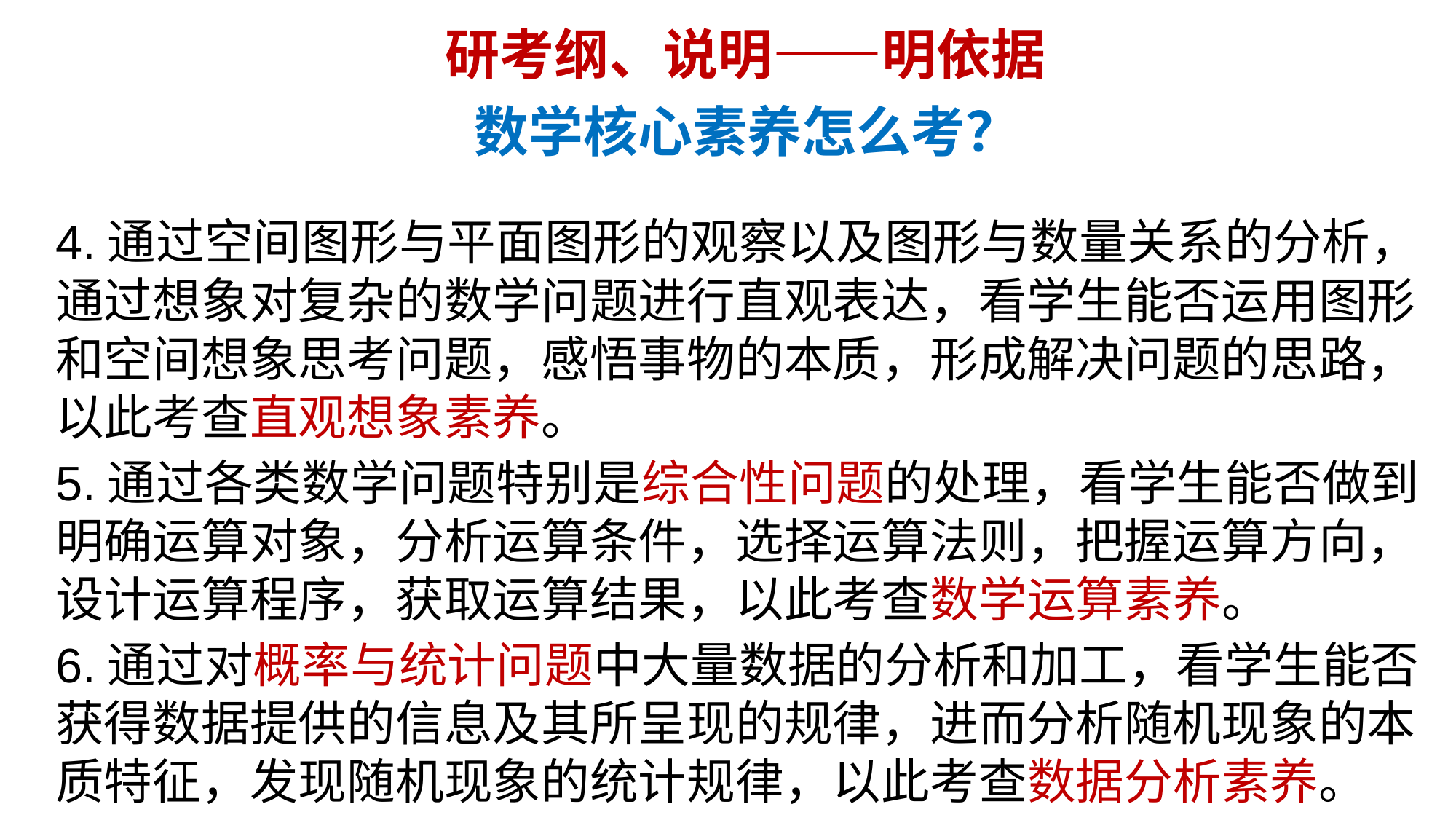

研考纲、说明——明依据

# 数学核心素养怎么考？
4.通过空间图形与平面图形的观察以及图形与数量关系的分析，通过想象对复杂的数学问题进行直观表达，看学生能否运用图形和空间想象思考问题，感悟事物的本质，形成解决问题的思路，以此考查直观想象素养。
5.通过各类数学问题特别是综合性问题的处理，看学生能否做到明确运算对象，分析运算条件，选择运算法则，把握运算方向，设计运算程序，获取运算结果，以此考查数学运算素养。
6.通过对概率与统计问题中大量数据的分析和加工，看学生能否获得数据提供的信息及其所呈现的规律，进而分析随机现象的本质特征，发现随机现象的统计规律，以此考查数据分析素养。